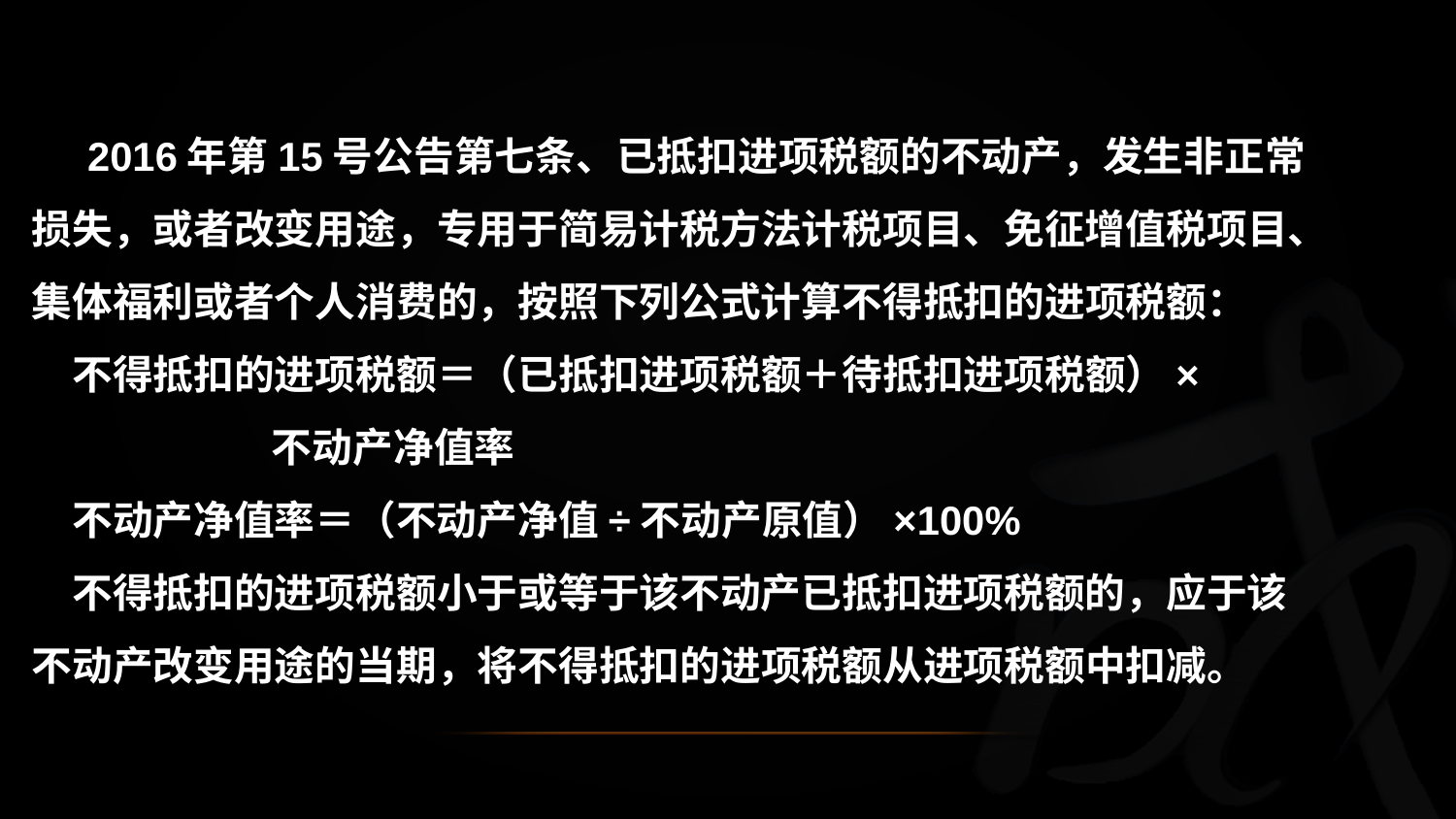

2016年第15号公告第七条、已抵扣进项税额的不动产，发生非正常损失，或者改变用途，专用于简易计税方法计税项目、免征增值税项目、集体福利或者个人消费的，按照下列公式计算不得抵扣的进项税额：
　不得抵扣的进项税额＝（已抵扣进项税额＋待抵扣进项税额）×
                         不动产净值率
　不动产净值率＝（不动产净值÷不动产原值）×100%
　不得抵扣的进项税额小于或等于该不动产已抵扣进项税额的，应于该不动产改变用途的当期，将不得抵扣的进项税额从进项税额中扣减。